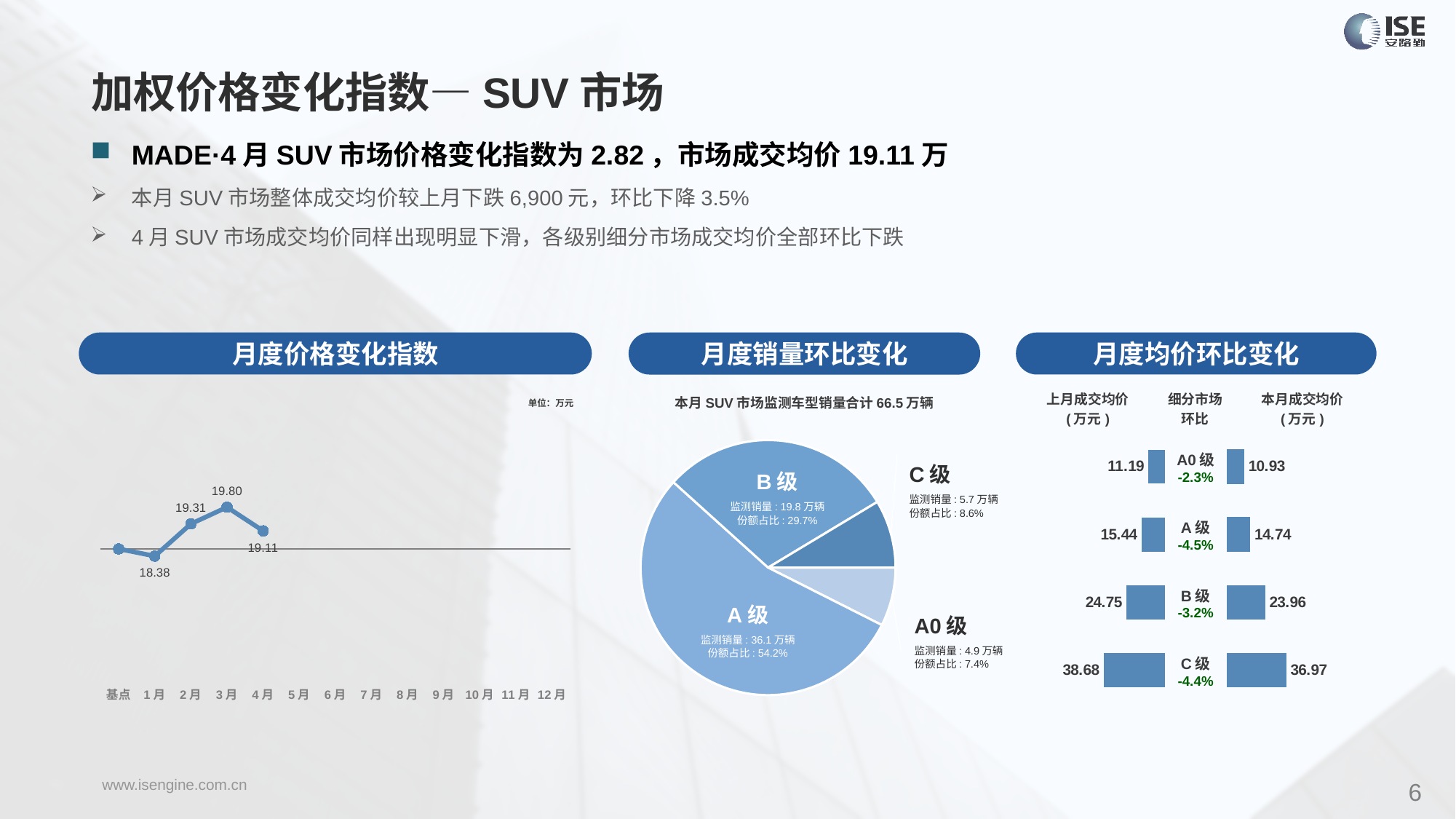

加权价格变化指数—SUV市场
MADE·4月SUV市场价格变化指数为2.82，市场成交均价19.11万
本月SUV市场整体成交均价较上月下跌6,900元，环比下降3.5%
4月SUV市场成交均价同样出现明显下滑，各级别细分市场成交均价全部环比下跌
月度价格变化指数

月度均价环比变化

月度销量环比变化

### Chart

| Category | Y2023 |
|---|---|
| 基点 | 0.0 |
| 1月 | -1.13 |
| 2月 | 3.91 |
| 3月 | 6.52 |
| 4月 | 2.82 |
| 5月 | None |
| 6月 | None |
| 7月 | None |
| 8月 | None |
| 9月 | None |
| 10月 | None |
| 11月 | None |
| 12月 | None |
本月SUV市场监测车型销量合计66.5万辆
| 上月成交均价 (万元) | 细分市场 环比 | 本月成交均价 (万元) |
| --- | --- | --- |
单位：万元

### Chart

| Category | 细分市场 |
|---|---|
| A0级 | 49515.0 |
| A级 | 361023.0 |
| B级 | 197688.0 |
| C级 | 57323.0 |
| A0级 -2.3% |
| --- |
| A级 -4.5% |
| B级 -3.2% |
| C级 -4.4% |

### Chart

| Category | 成交均价 |
|---|---|
| A0 | 11.19 |
| A | 15.44 |
| B | 24.75 |
| C | 38.68 |

### Chart

| Category | 金额 |
|---|---|
| A0 | 10.929650789822654 |
| A | 14.742184192201295 |
| B | 23.963714026249733 |
| C | 36.973841961332525 |
C级
监测销量: 5.7万辆
份额占比: 8.6%
B级
监测销量: 19.8万辆
份额占比: 29.7%
A级
监测销量: 36.1万辆
份额占比: 54.2%
A0级
监测销量: 4.9万辆
份额占比: 7.4%
6